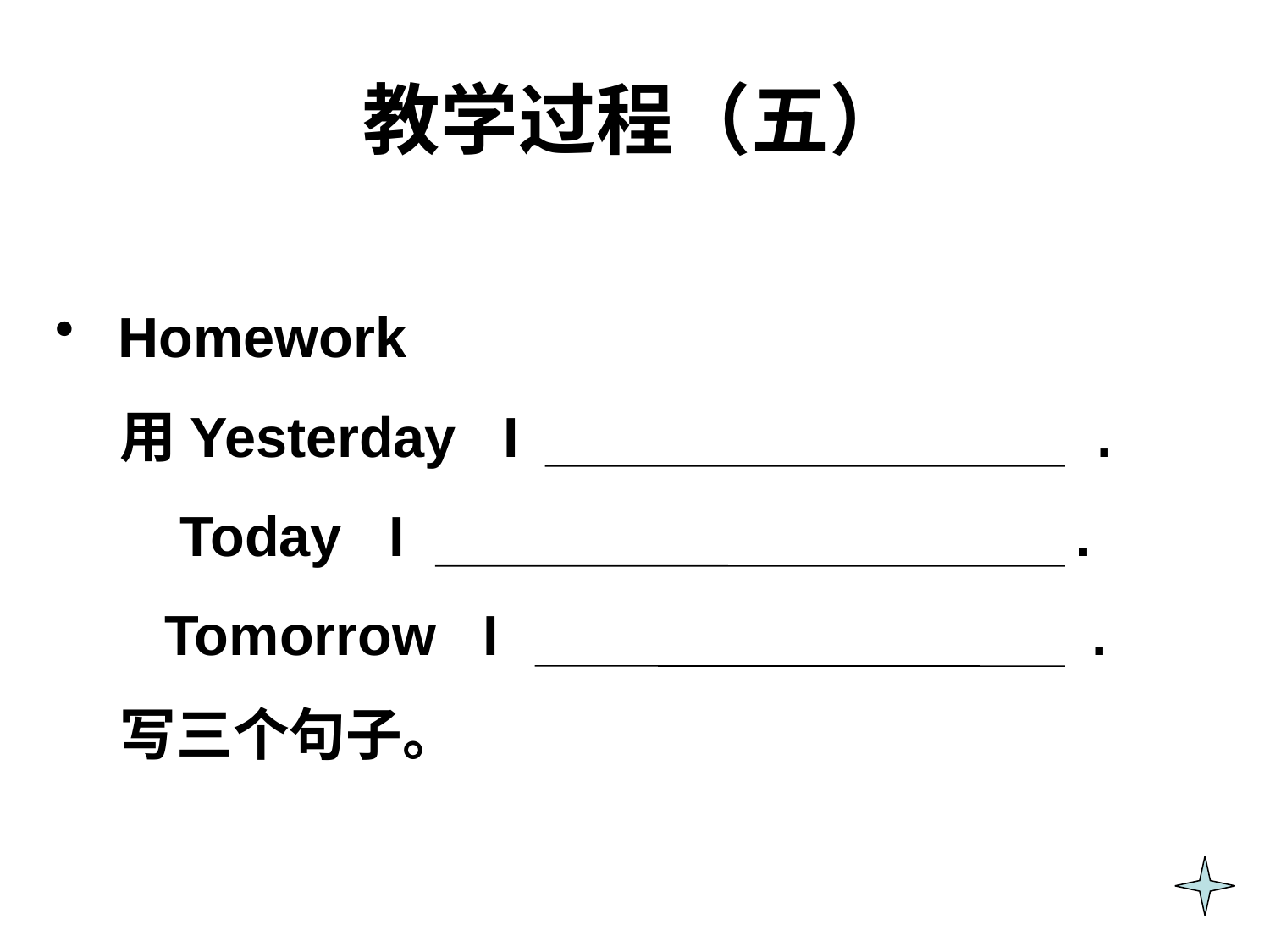

# 教学过程（五）
 Homework
    用Yesterday   I                                     .
        Today   I                                           .
       Tomorrow   I                                      .
    写三个句子。